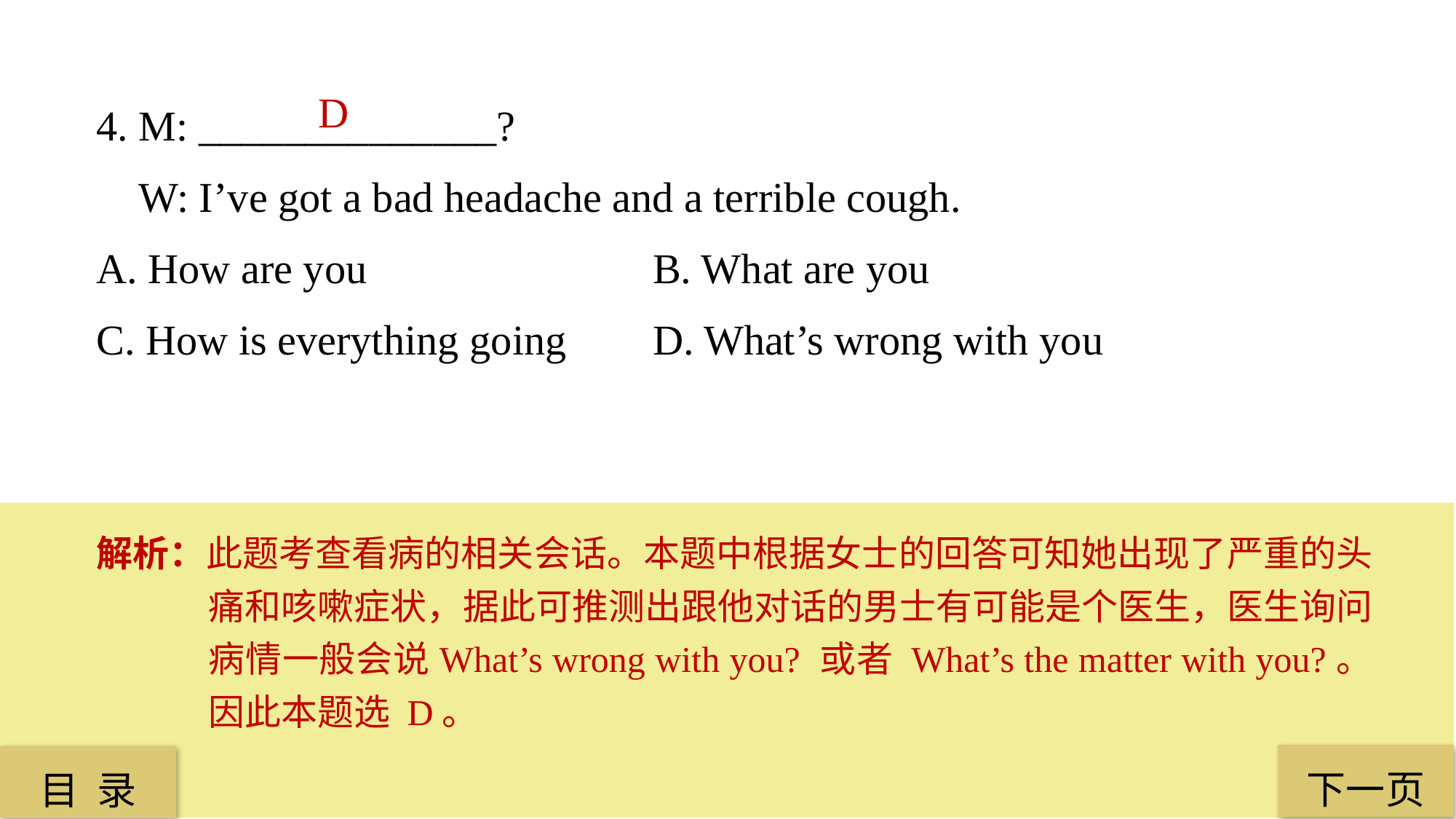

4. M: ______________?
    W: I’ve got a bad headache and a terrible cough.
A. How are you			 B. What are you
C. How is everything going 	 D. What’s wrong with you
 D
解析：此题考查看病的相关会话。本题中根据女士的回答可知她出现了严重的头痛和咳嗽症状，据此可推测出跟他对话的男士有可能是个医生，医生询问病情一般会说What’s wrong with you? 或者 What’s the matter with you?。因此本题选 D。